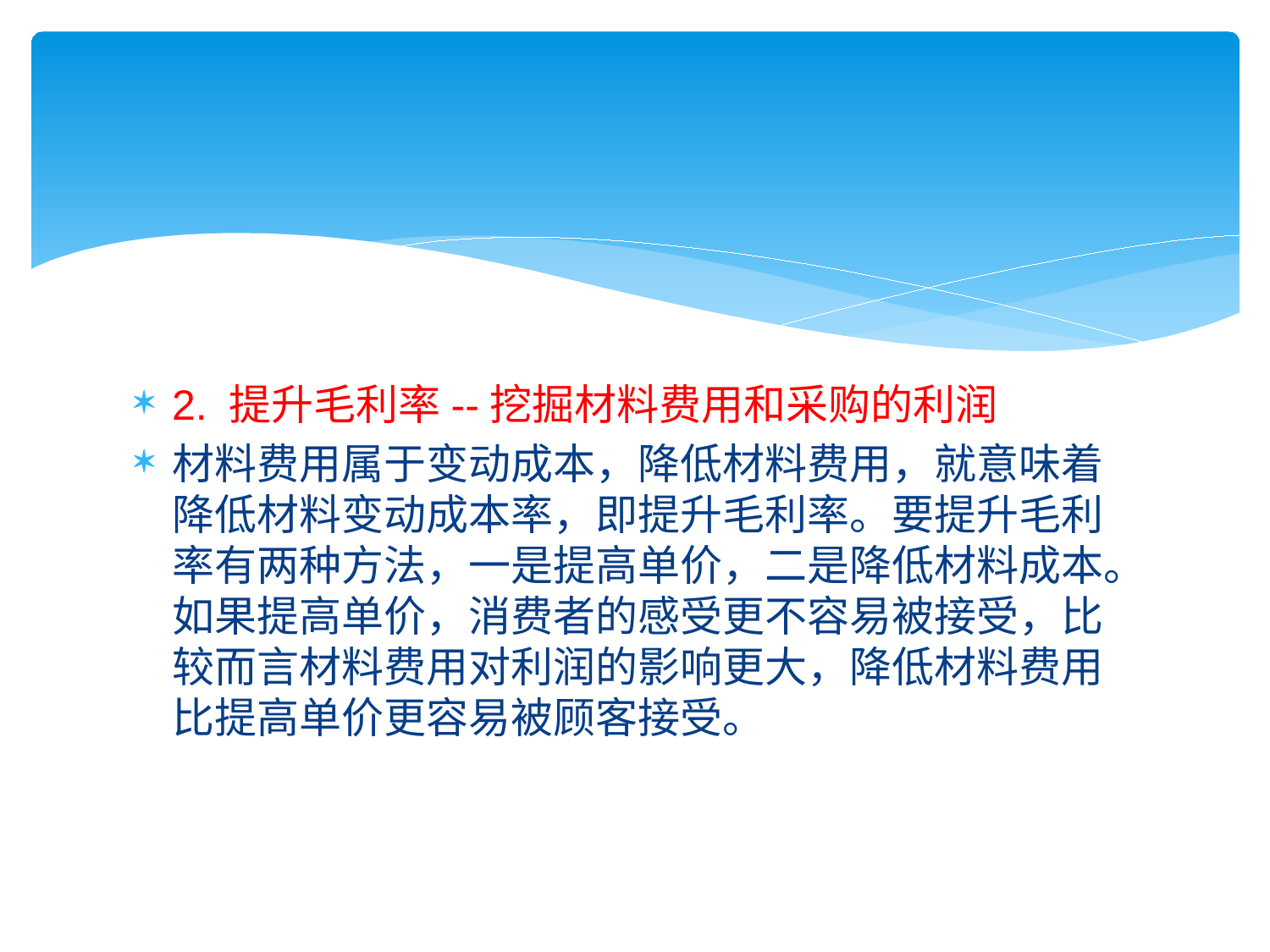

2. 提升毛利率--挖掘材料费用和采购的利润
材料费用属于变动成本，降低材料费用，就意味着降低材料变动成本率，即提升毛利率。要提升毛利率有两种方法，一是提高单价，二是降低材料成本。如果提高单价，消费者的感受更不容易被接受，比较而言材料费用对利润的影响更大，降低材料费用比提高单价更容易被顾客接受。